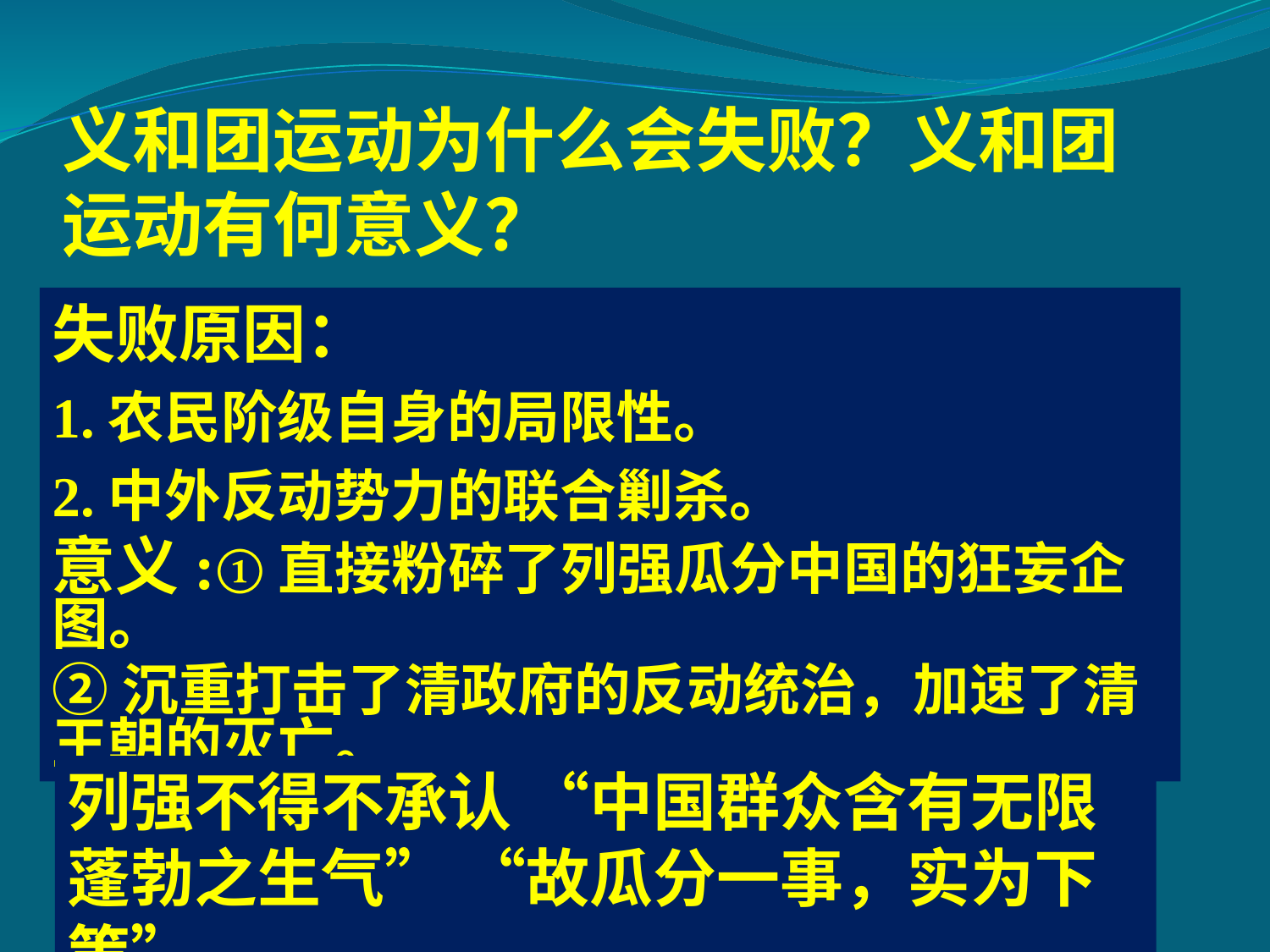

义和团运动为什么会失败？义和团运动有何意义？
失败原因：
1.农民阶级自身的局限性。
2.中外反动势力的联合剿杀。
意义:①直接粉碎了列强瓜分中国的狂妄企图。
②沉重打击了清政府的反动统治，加速了清王朝的灭亡。
列强不得不承认 “中国群众含有无限蓬勃之生气” “故瓜分一事，实为下策”。